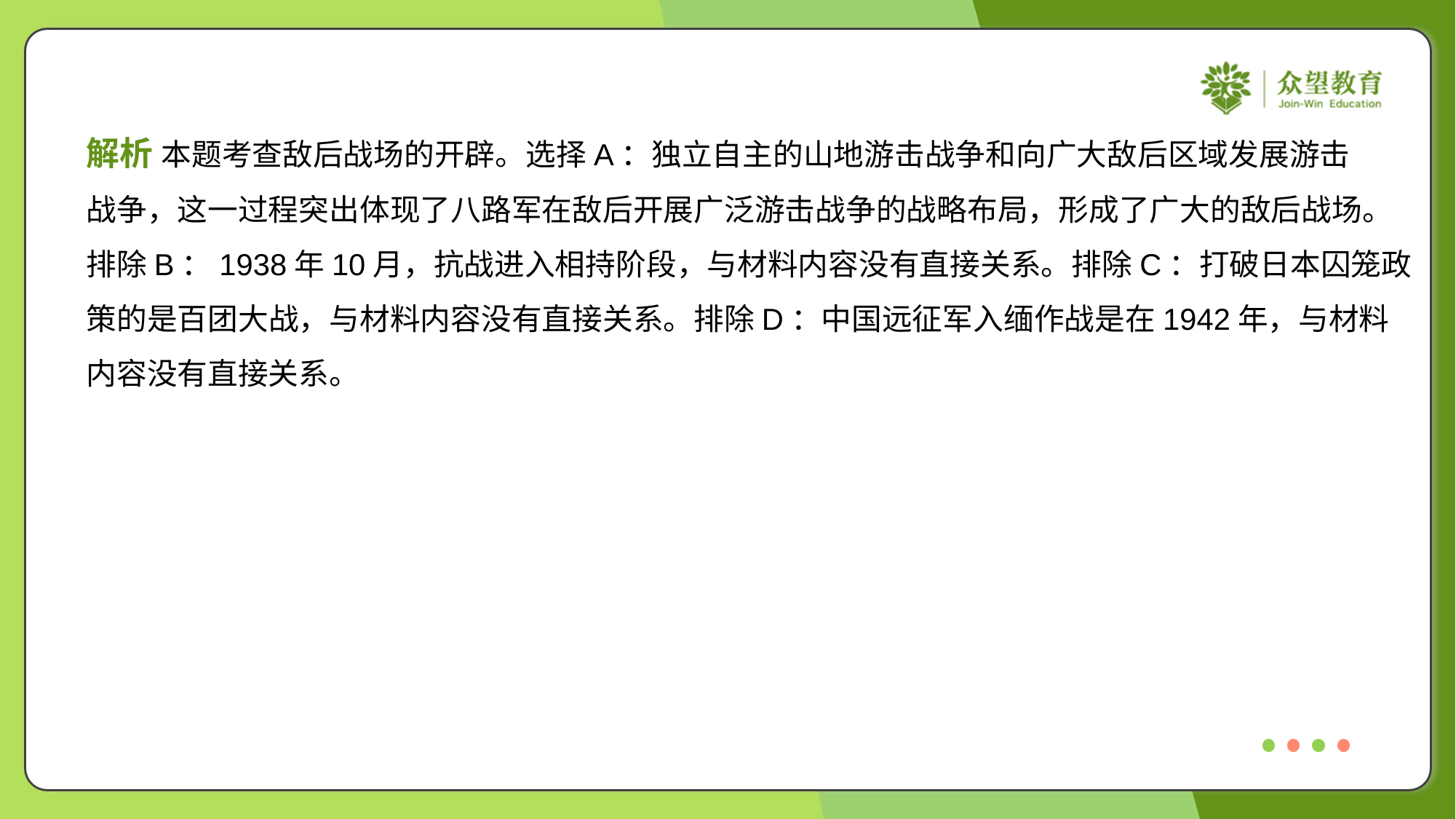

解析 本题考查敌后战场的开辟。选择A：独立自主的山地游击战争和向广大敌后区域发展游击
战争，这一过程突出体现了八路军在敌后开展广泛游击战争的战略布局，形成了广大的敌后战场。
排除B：1938年10月，抗战进入相持阶段，与材料内容没有直接关系。排除C：打破日本囚笼政
策的是百团大战，与材料内容没有直接关系。排除D：中国远征军入缅作战是在1942年，与材料
内容没有直接关系。